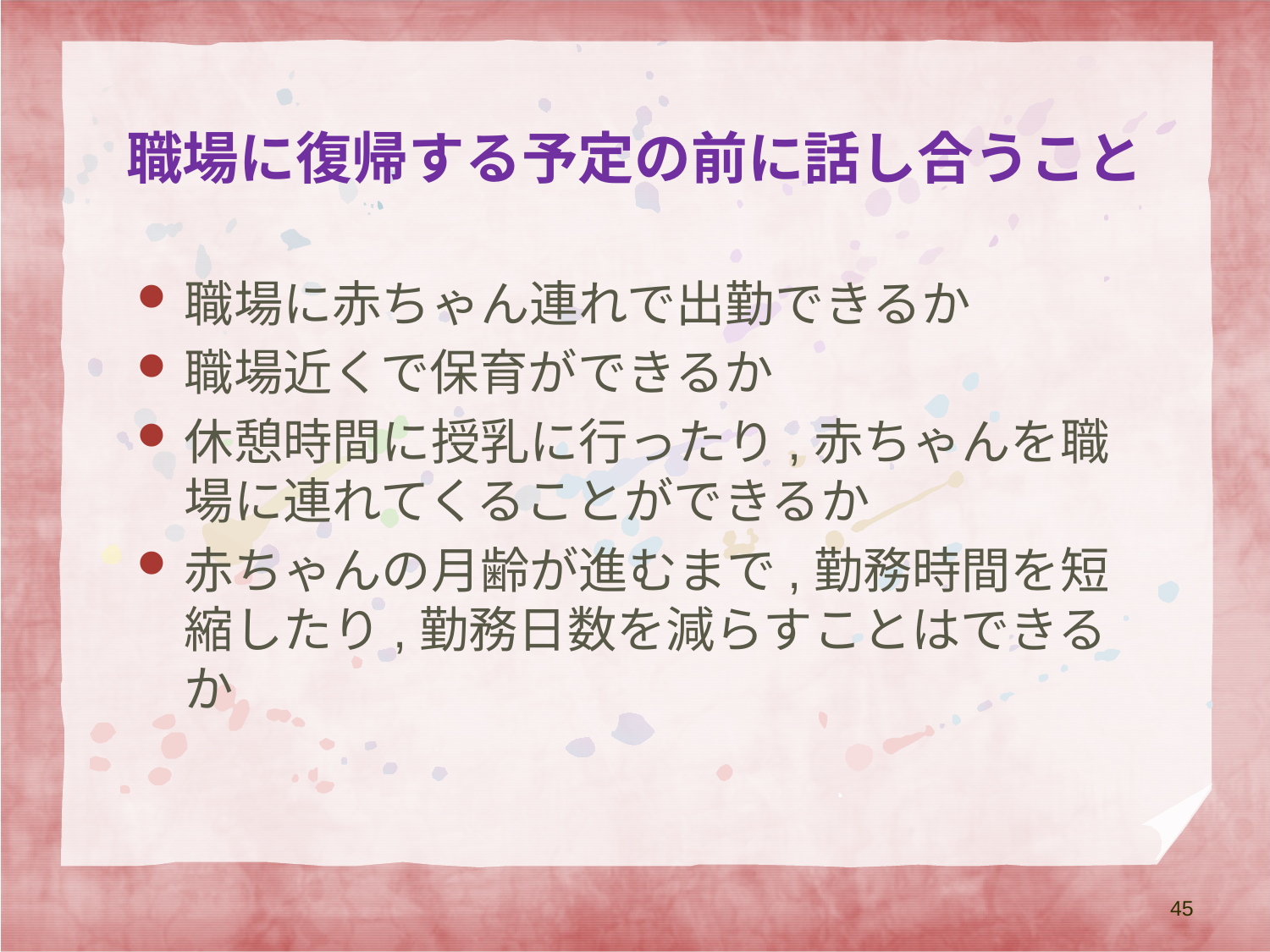

# 職場に復帰する予定の前に話し合うこと
職場に赤ちゃん連れで出勤できるか
職場近くで保育ができるか
休憩時間に授乳に行ったり,赤ちゃんを職場に連れてくることができるか
赤ちゃんの月齢が進むまで,勤務時間を短縮したり,勤務日数を減らすことはできるか
45